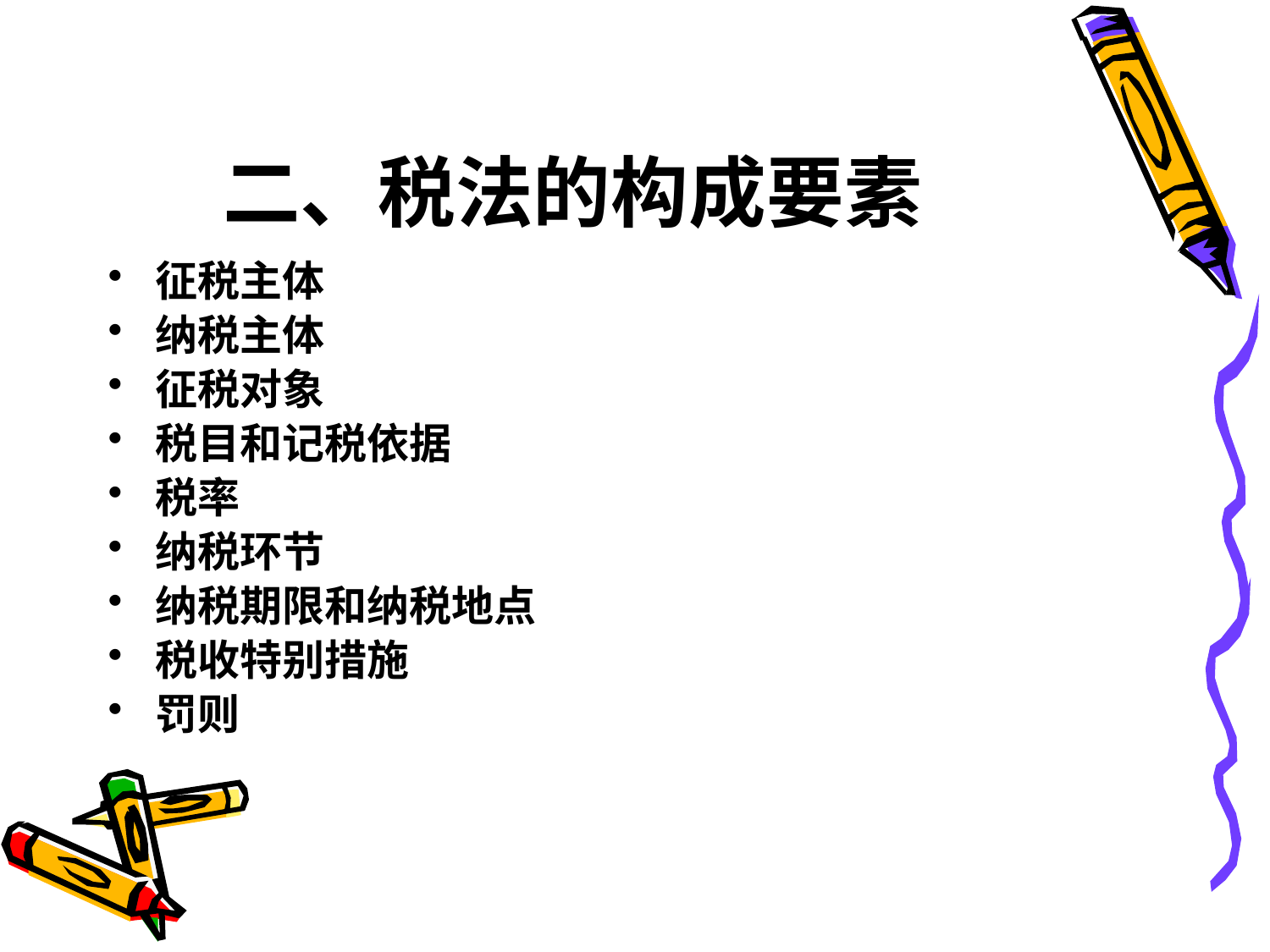

# 二、税法的构成要素
征税主体
纳税主体
征税对象
税目和记税依据
税率
纳税环节
纳税期限和纳税地点
税收特别措施
罚则